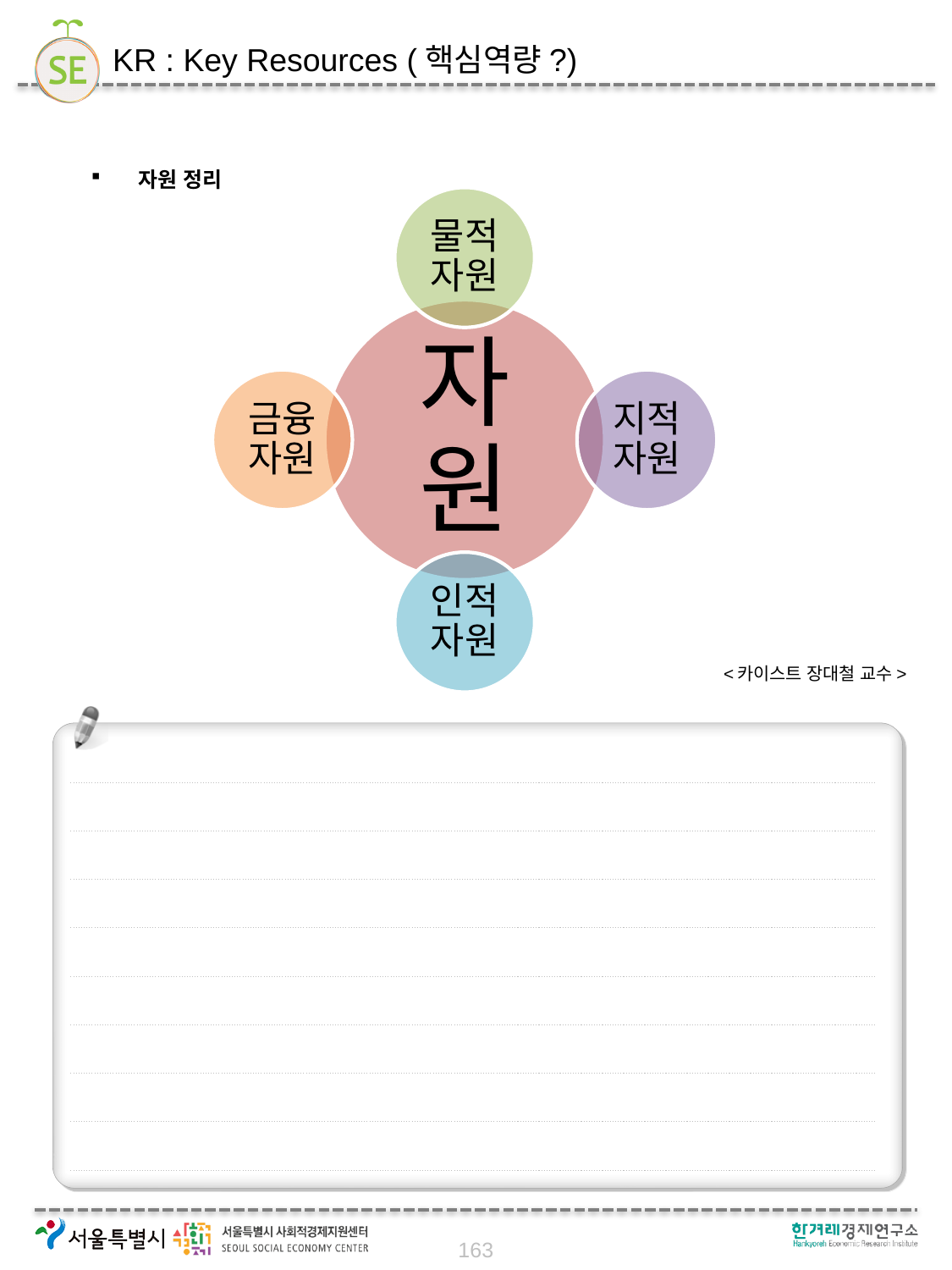

# KR : Key Resources (핵심역량?)
자원 정리
자원
물적자원
지적자원
인적자원
금융자원
<카이스트 장대철 교수>
163